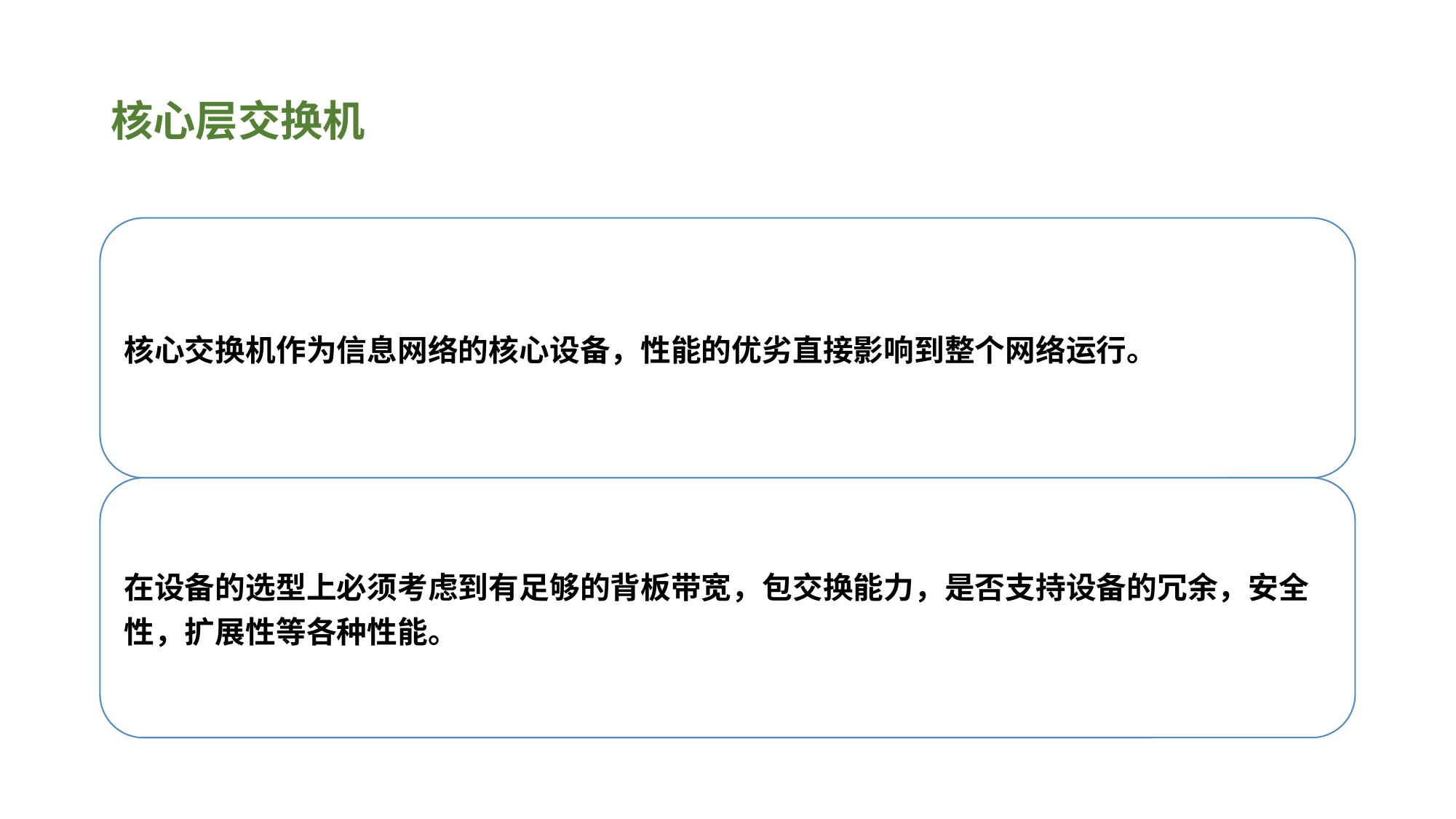

# 核心层交换机
核心交换机作为信息网络的核心设备，性能的优劣直接影响到整个网络运行。
在设备的选型上必须考虑到有足够的背板带宽，包交换能力，是否支持设备的冗余，安全性，扩展性等各种性能。